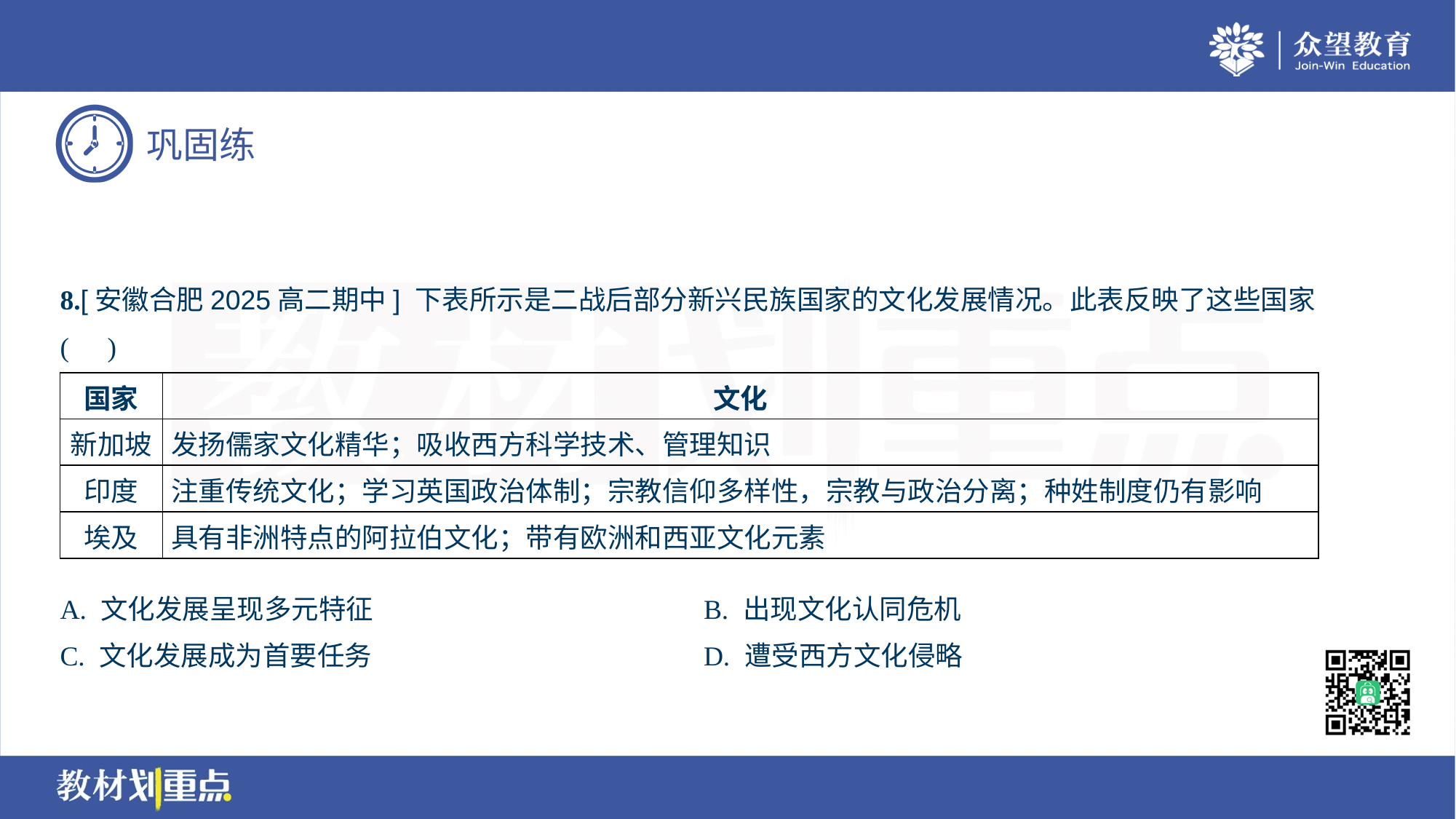

8.[安徽合肥2025高二期中] 下表所示是二战后部分新兴民族国家的文化发展情况。此表反映了这些国家
(     )
| 国家 | 文化 |
| --- | --- |
| 新加坡 | 发扬儒家文化精华；吸收西方科学技术、管理知识 |
| 印度 | 注重传统文化；学习英国政治体制；宗教信仰多样性，宗教与政治分离；种姓制度仍有影响 |
| 埃及 | 具有非洲特点的阿拉伯文化；带有欧洲和西亚文化元素 |
A. 文化发展呈现多元特征	B. 出现文化认同危机
C. 文化发展成为首要任务	D. 遭受西方文化侵略